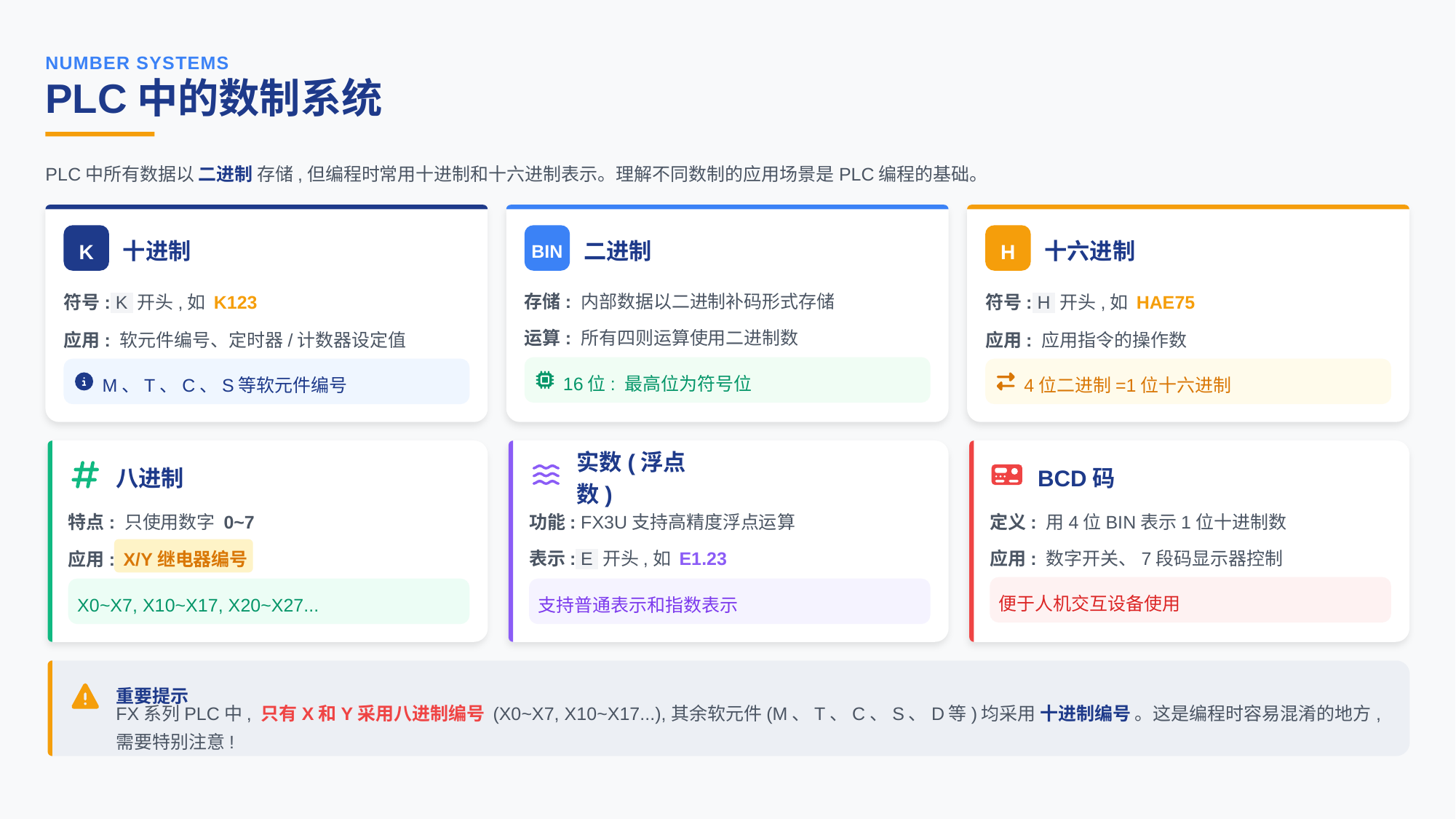

NUMBER SYSTEMS
PLC中的数制系统

PLC中所有数据以 二进制 存储,但编程时常用十进制和十六进制表示。理解不同数制的应用场景是PLC编程的基础。

K

BIN

H

十进制
二进制
十六进制
符号: K 开头,如 K123
存储: 内部数据以二进制补码形式存储
符号: H 开头,如 HAE75
运算: 所有四则运算使用二进制数
应用: 软元件编号、定时器/计数器设定值
应用: 应用指令的操作数

16位: 最高位为符号位
M、T、C、S等软元件编号
4位二进制=1位十六进制

八进制
实数(浮点数)
BCD码

特点: 只使用数字 0~7
功能: FX3U支持高精度浮点运算
定义: 用4位BIN表示1位十进制数

X/Y继电器编号
表示: E 开头,如 E1.23
应用: 数字开关、7段码显示器控制
应用:

便于人机交互设备使用
X0~X7, X10~X17, X20~X27...
支持普通表示和指数表示

重要提示

FX系列PLC中, 只有X和Y采用八进制编号 (X0~X7, X10~X17...),其余软元件(M、T、C、S、D等)均采用 十进制编号 。这是编程时容易混淆的地方,需要特别注意!